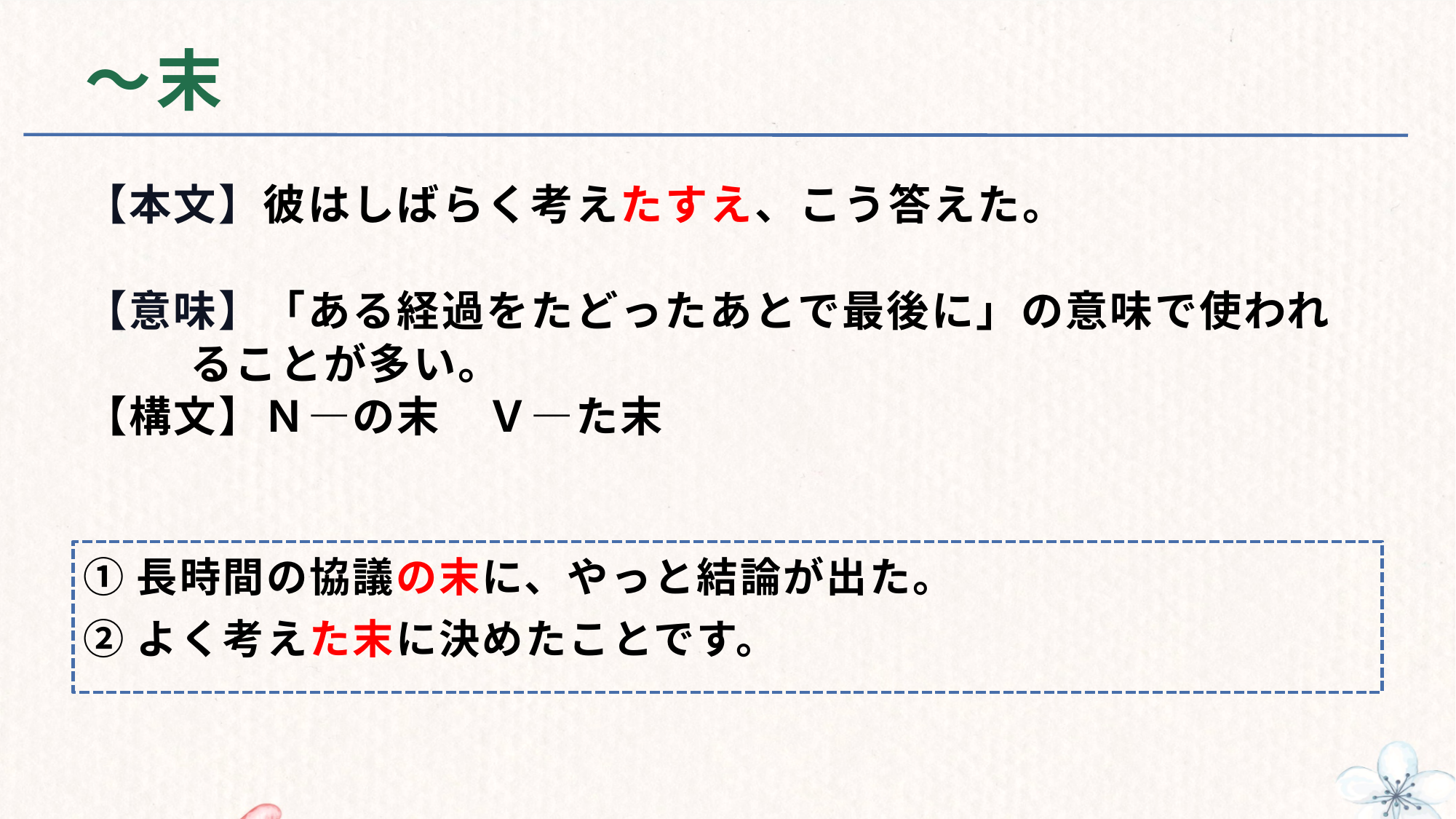

# ～末
【本文】彼はしばらく考えたすえ、こう答えた。

【意味】「ある経過をたどったあとで最後に」の意味で使われ
        ることが多い。
【構文】Ｎ—の末　Ｖ—た末
①長時間の協議の末に、やっと結論が出た。
②よく考えた末に決めたことです。